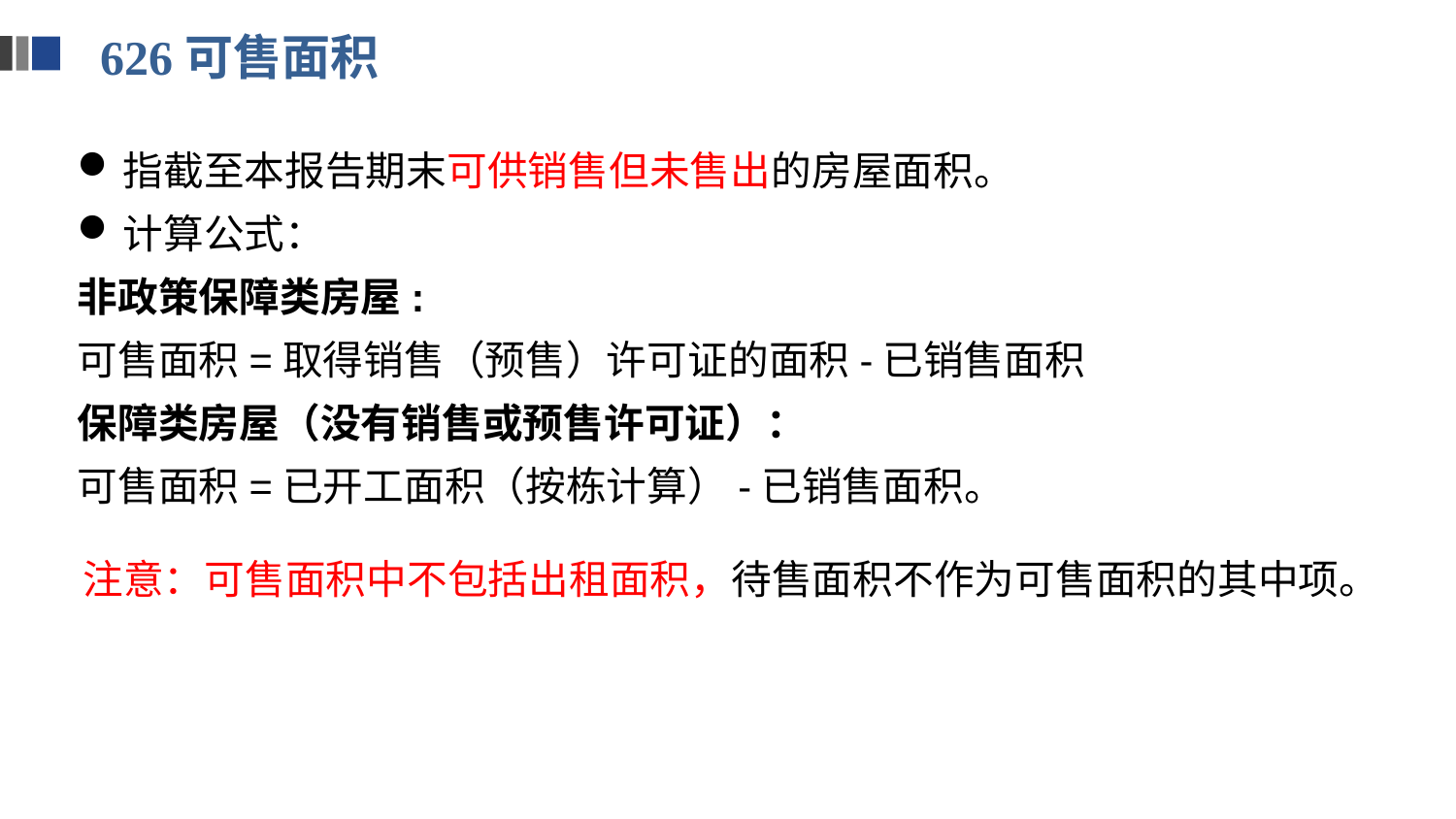

626可售面积

指截至本报告期末可供销售但未售出的房屋面积。
计算公式：
非政策保障类房屋:
可售面积=取得销售（预售）许可证的面积-已销售面积
保障类房屋（没有销售或预售许可证）：
可售面积=已开工面积（按栋计算）-已销售面积。
注意：可售面积中不包括出租面积，待售面积不作为可售面积的其中项。
意